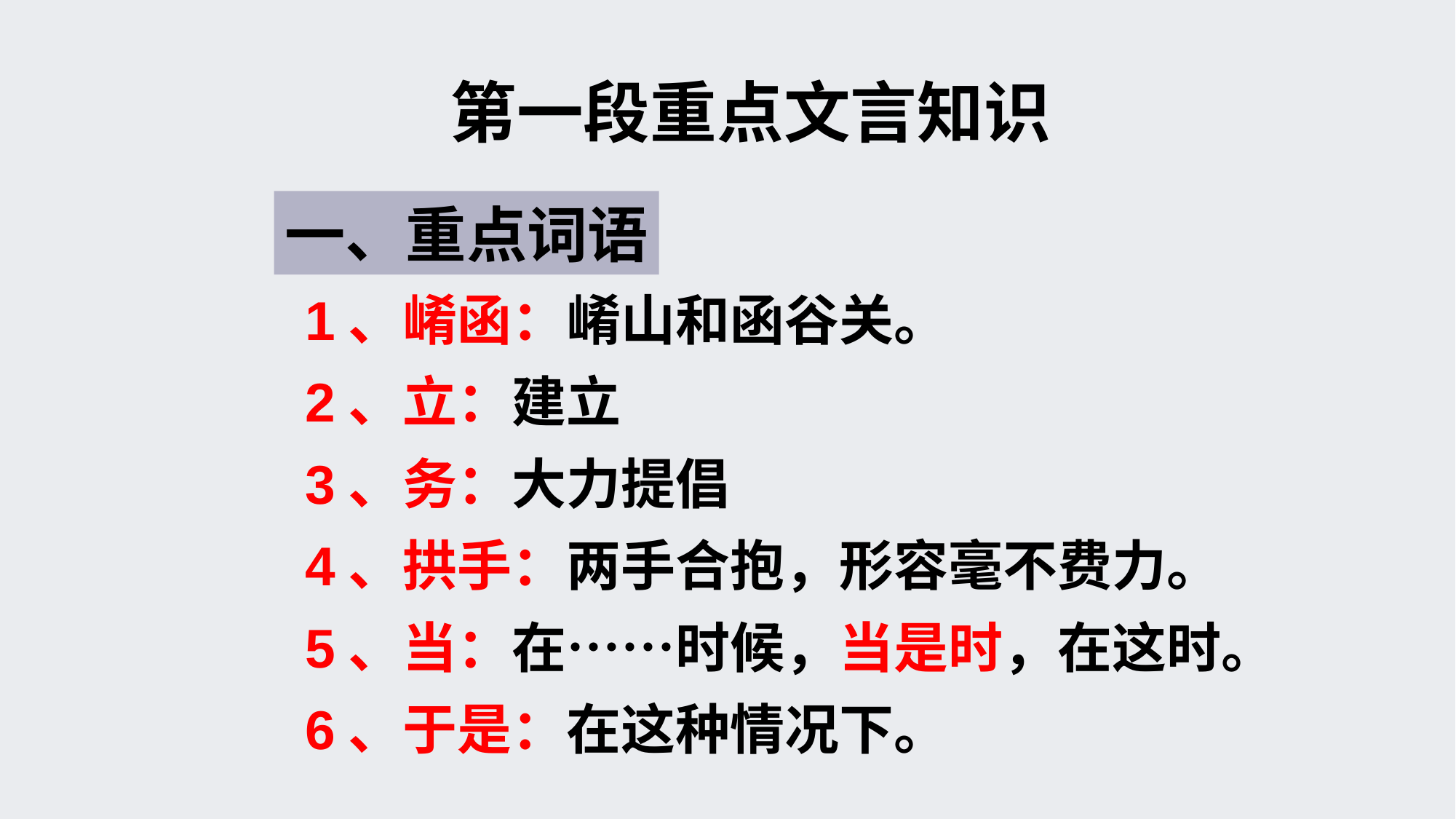

第一段重点文言知识
一、重点词语
1、崤函：崤山和函谷关。
2、立：建立
3、务：大力提倡
4、拱手：两手合抱，形容毫不费力。
5、当：在……时候，当是时，在这时。
6、于是：在这种情况下。